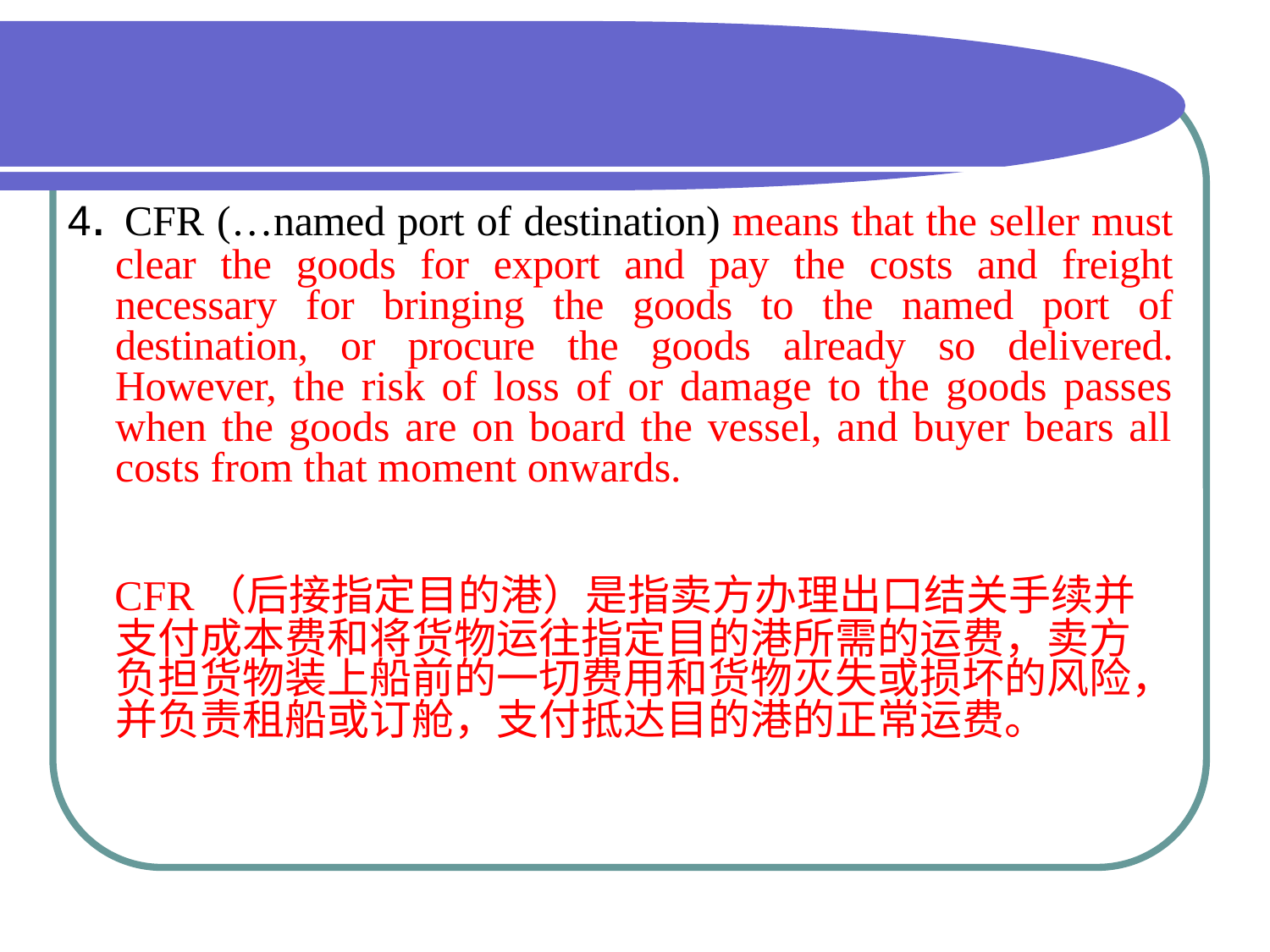

#
4. CFR (…named port of destination) means that the seller must clear the goods for export and pay the costs and freight necessary for bringing the goods to the named port of destination, or procure the goods already so delivered. However, the risk of loss of or damage to the goods passes when the goods are on board the vessel, and buyer bears all costs from that moment onwards.

   CFR（后接指定目的港）是指卖方办理出口结关手续并支付成本费和将货物运往指定目的港所需的运费，卖方负担货物装上船前的一切费用和货物灭失或损坏的风险，并负责租船或订舱，支付抵达目的港的正常运费。